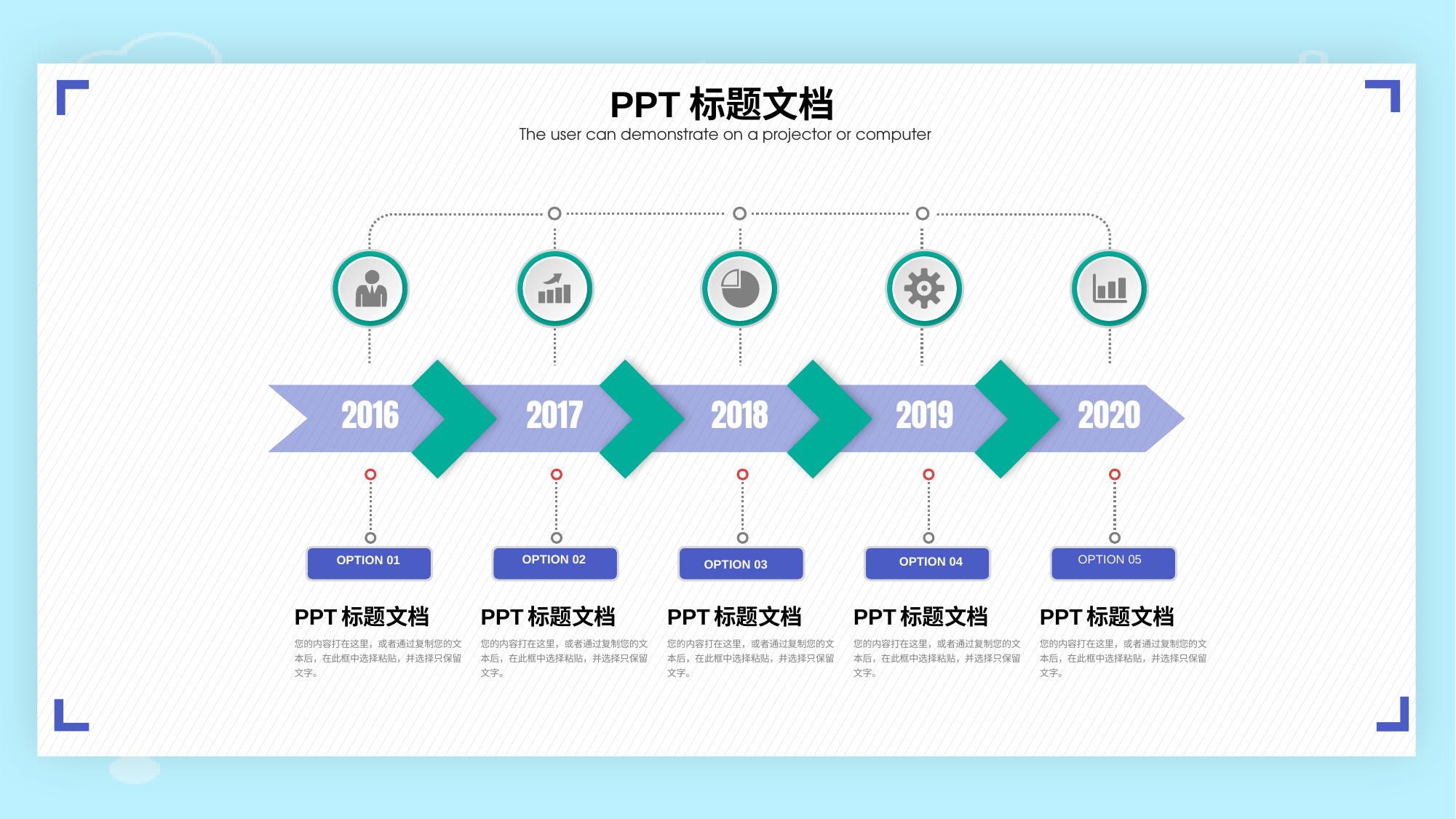

PPT标题文档
The user can demonstrate on a projector or computer

2016

2017

2018

2019

2020

OPTION 01

OPTION 02

OPTION 05

OPTION 03

OPTION 04
PPT标题文档
您的内容打在这里，或者通过复制您的文本后，在此框中选择粘贴，并选择只保留文字。
PPT标题文档
您的内容打在这里，或者通过复制您的文本后，在此框中选择粘贴，并选择只保留文字。
PPT标题文档
您的内容打在这里，或者通过复制您的文本后，在此框中选择粘贴，并选择只保留文字。
PPT标题文档
您的内容打在这里，或者通过复制您的文本后，在此框中选择粘贴，并选择只保留文字。
PPT标题文档
您的内容打在这里，或者通过复制您的文本后，在此框中选择粘贴，并选择只保留文字。